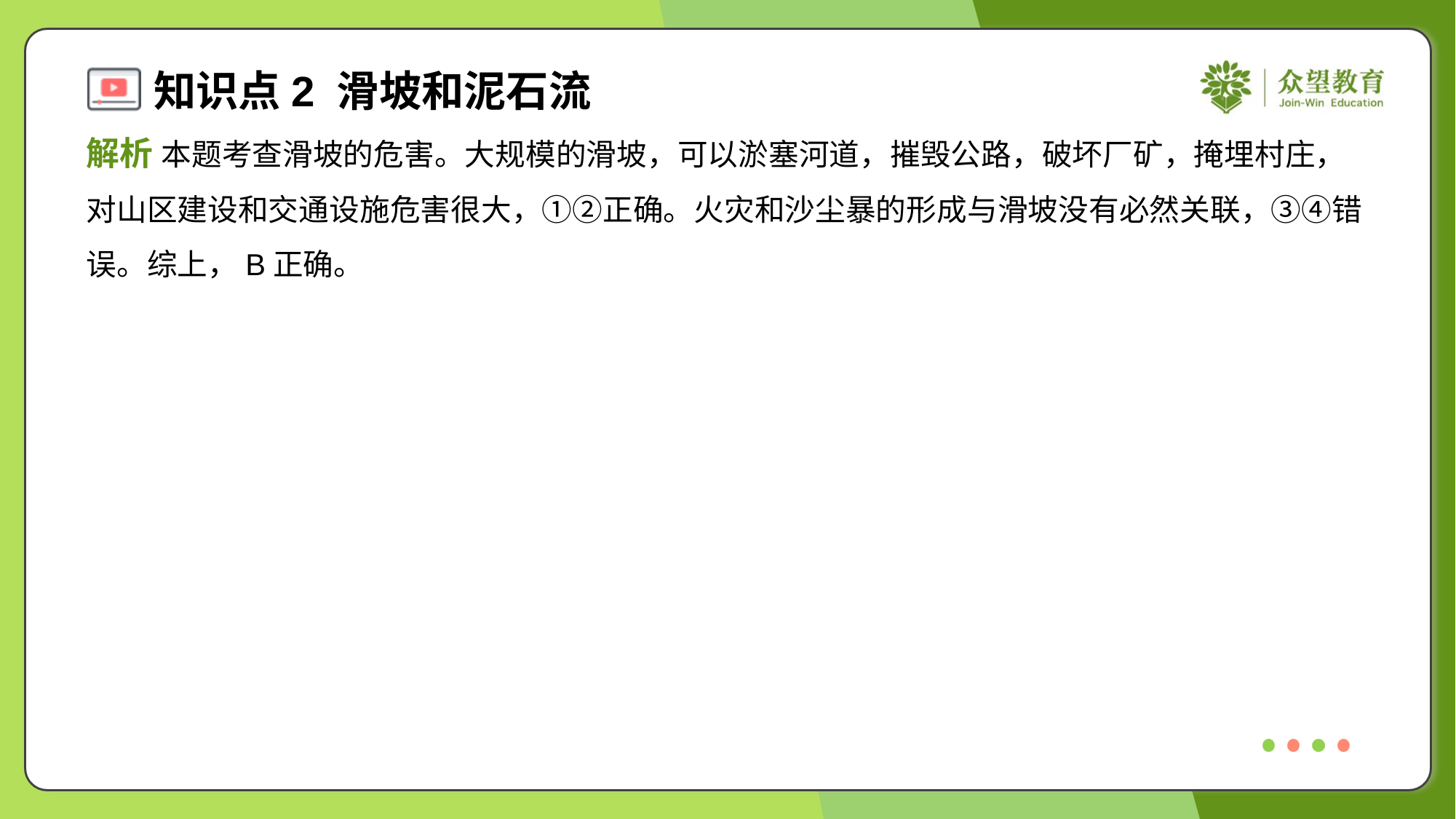

解析 本题考查滑坡的危害。大规模的滑坡，可以淤塞河道，摧毁公路，破坏厂矿，掩埋村庄，
对山区建设和交通设施危害很大，①②正确。火灾和沙尘暴的形成与滑坡没有必然关联，③④错
误。综上，B正确。